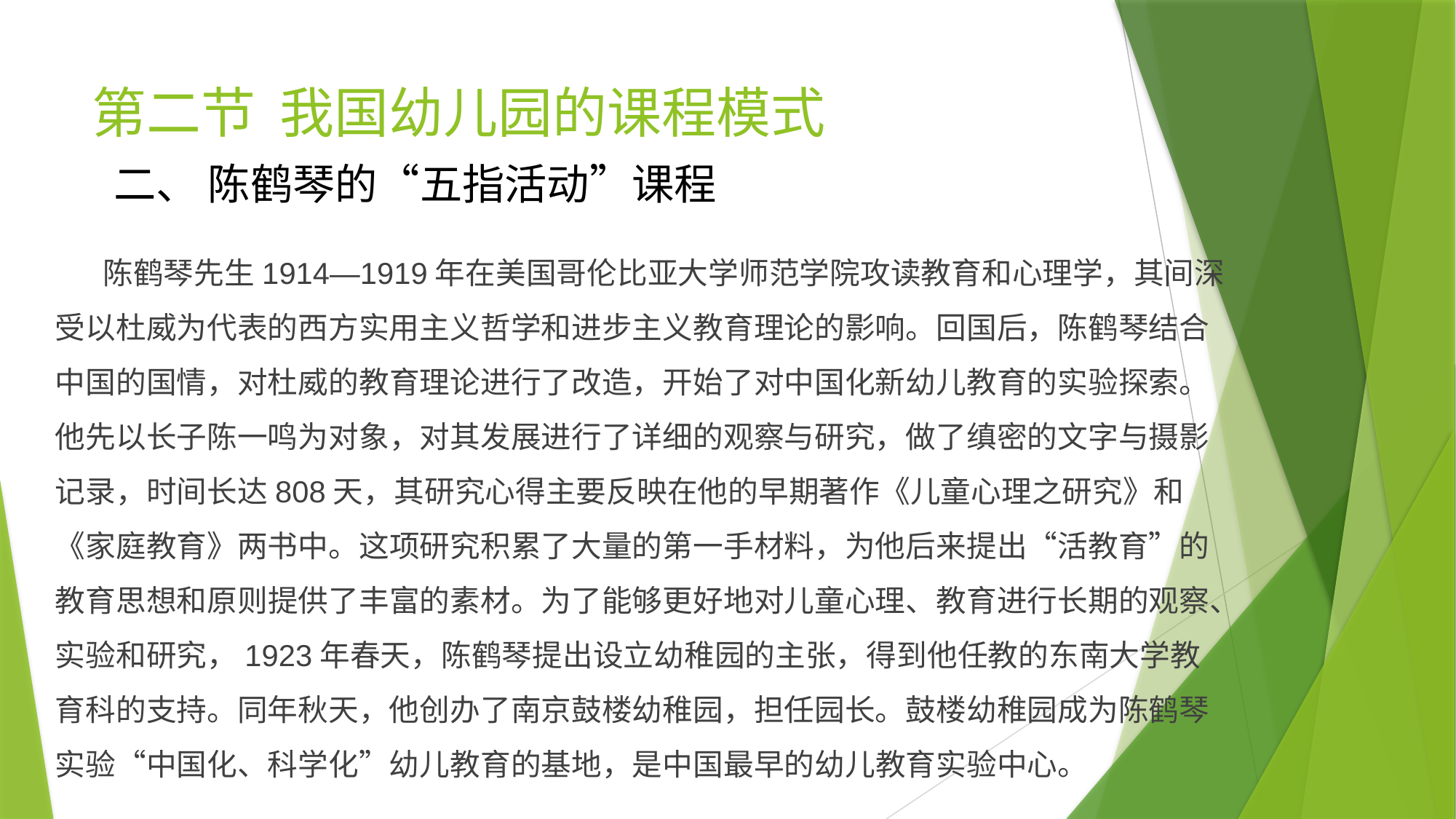

# 第二节  我国幼儿园的课程模式
二、 陈鹤琴的“五指活动”课程
      陈鹤琴先生1914—1919年在美国哥伦比亚大学师范学院攻读教育和心理学，其间深受以杜威为代表的西方实用主义哲学和进步主义教育理论的影响。回国后，陈鹤琴结合中国的国情，对杜威的教育理论进行了改造，开始了对中国化新幼儿教育的实验探索。他先以长子陈一鸣为对象，对其发展进行了详细的观察与研究，做了缜密的文字与摄影记录，时间长达808天，其研究心得主要反映在他的早期著作《儿童心理之研究》和《家庭教育》两书中。这项研究积累了大量的第一手材料，为他后来提出“活教育”的教育思想和原则提供了丰富的素材。为了能够更好地对儿童心理、教育进行长期的观察、实验和研究，1923年春天，陈鹤琴提出设立幼稚园的主张，得到他任教的东南大学教育科的支持。同年秋天，他创办了南京鼓楼幼稚园，担任园长。鼓楼幼稚园成为陈鹤琴实验“中国化、科学化”幼儿教育的基地，是中国最早的幼儿教育实验中心。